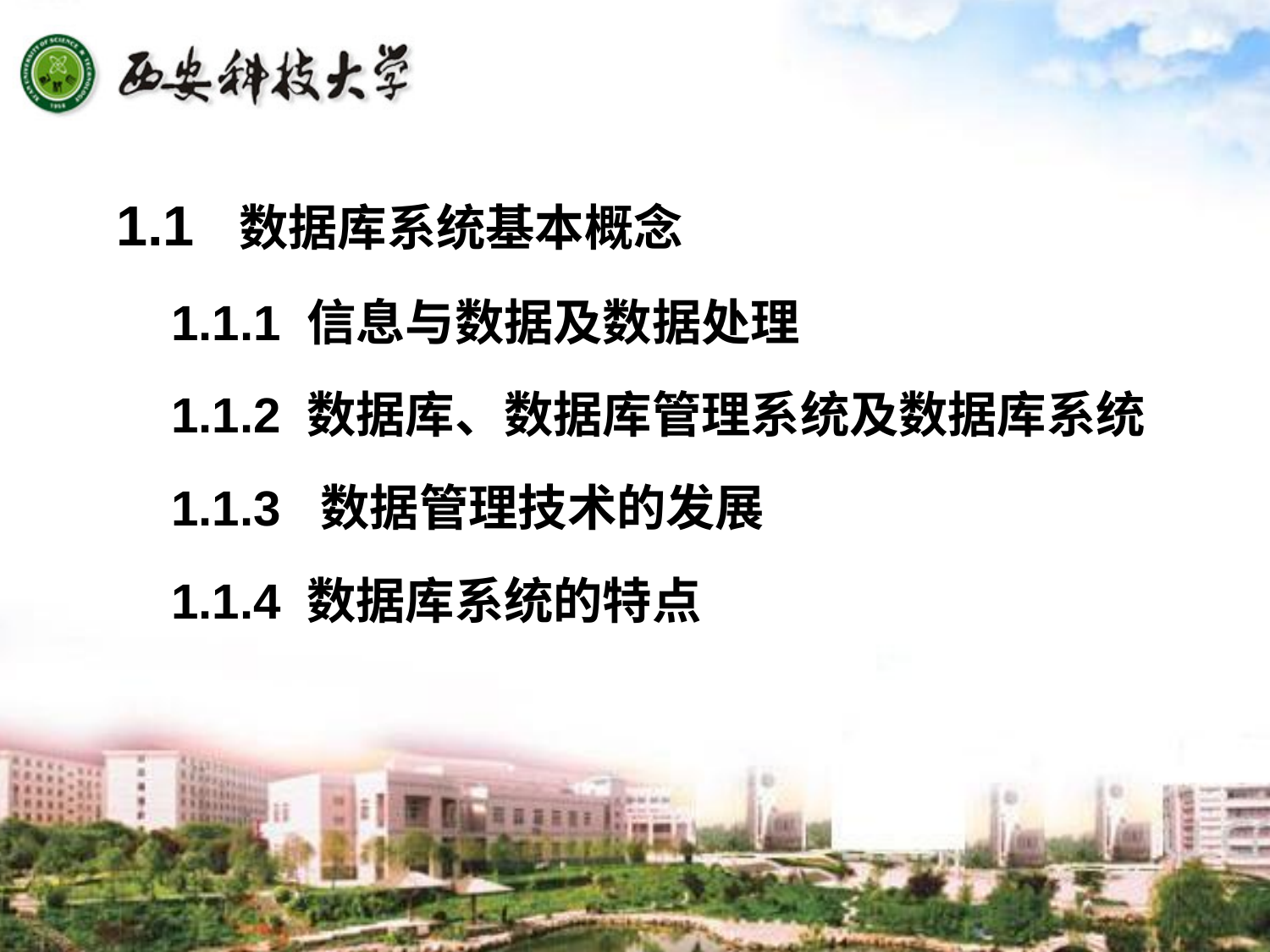

1.1  数据库系统基本概念
    1.1.1 信息与数据及数据处理
    1.1.2 数据库、数据库管理系统及数据库系统
    1.1.3  数据管理技术的发展
    1.1.4 数据库系统的特点